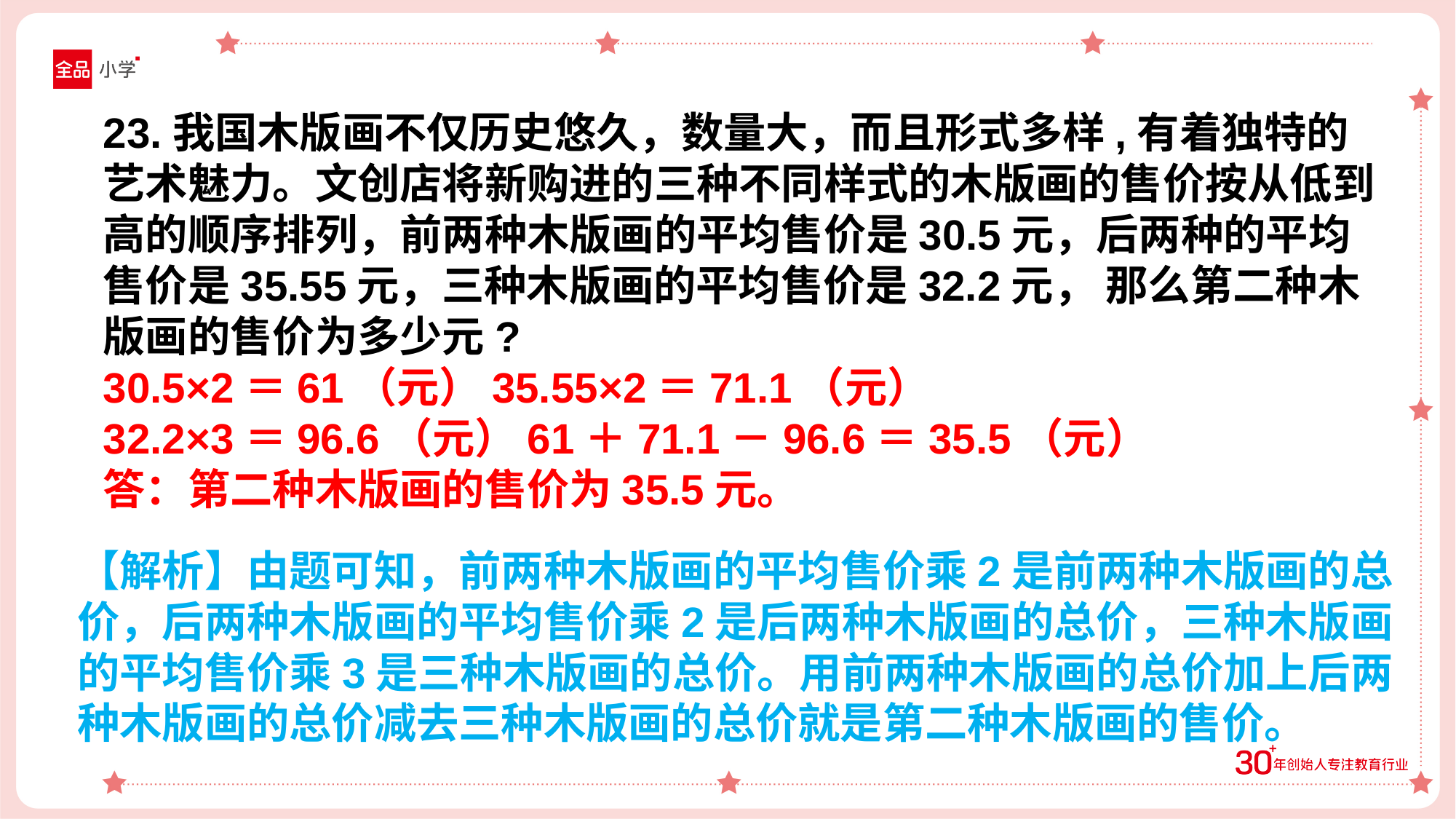

23.我国木版画不仅历史悠久，数量大，而且形式多样,有着独特的艺术魅力。文创店将新购进的三种不同样式的木版画的售价按从低到高的顺序排列，前两种木版画的平均售价是30.5元，后两种的平均售价是35.55元，三种木版画的平均售价是32.2元， 那么第二种木版画的售价为多少元?
30.5×2＝61（元）35.55×2＝71.1（元）
32.2×3＝96.6（元）61＋71.1－96.6＝35.5（元）
答：第二种木版画的售价为35.5元。
【解析】由题可知，前两种木版画的平均售价乘2是前两种木版画的总价，后两种木版画的平均售价乘2是后两种木版画的总价，三种木版画的平均售价乘3是三种木版画的总价。用前两种木版画的总价加上后两种木版画的总价减去三种木版画的总价就是第二种木版画的售价。